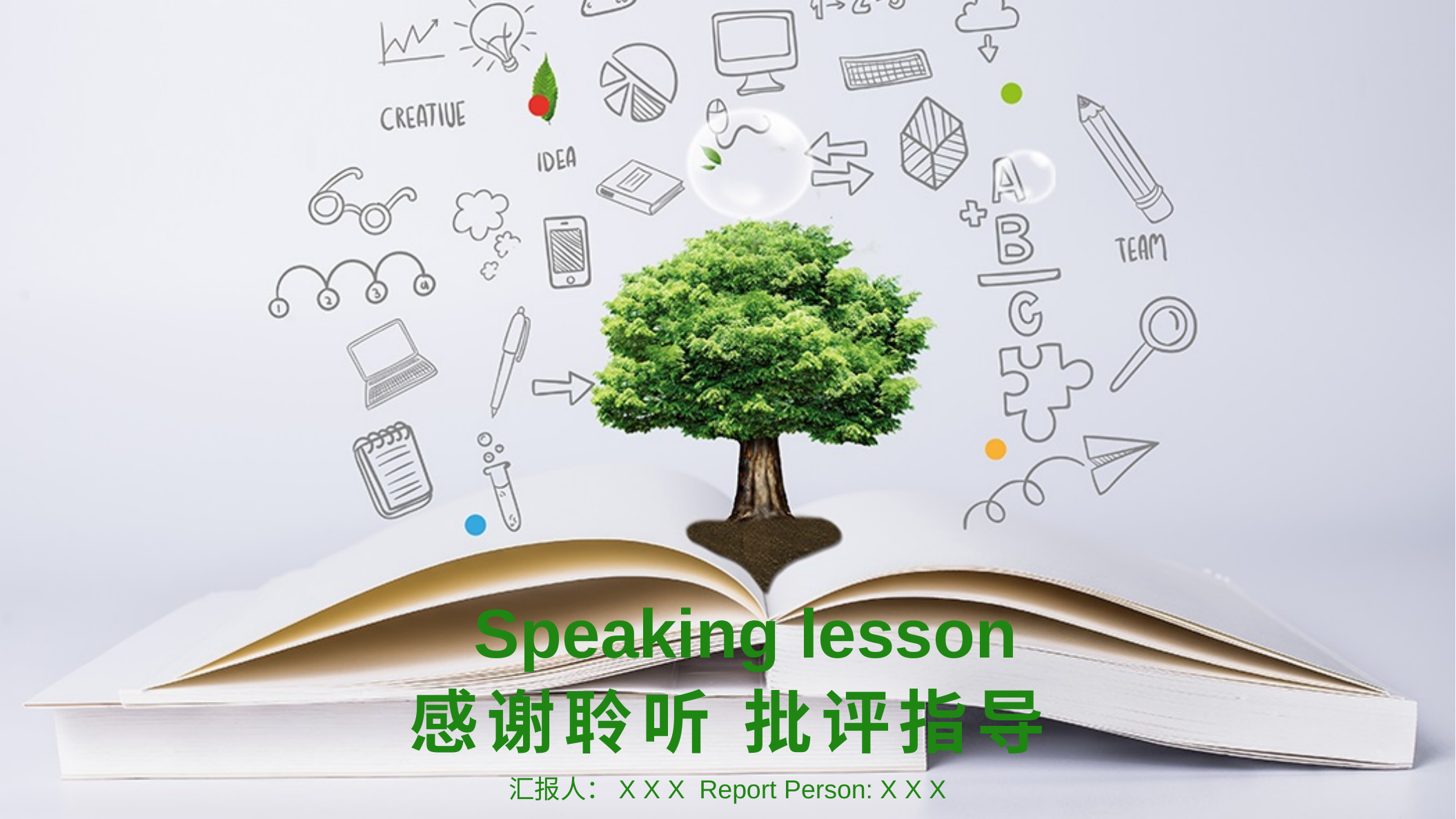

Speaking lesson
感谢聆听 批评指导
汇报人：X X X  Report Person: X X X